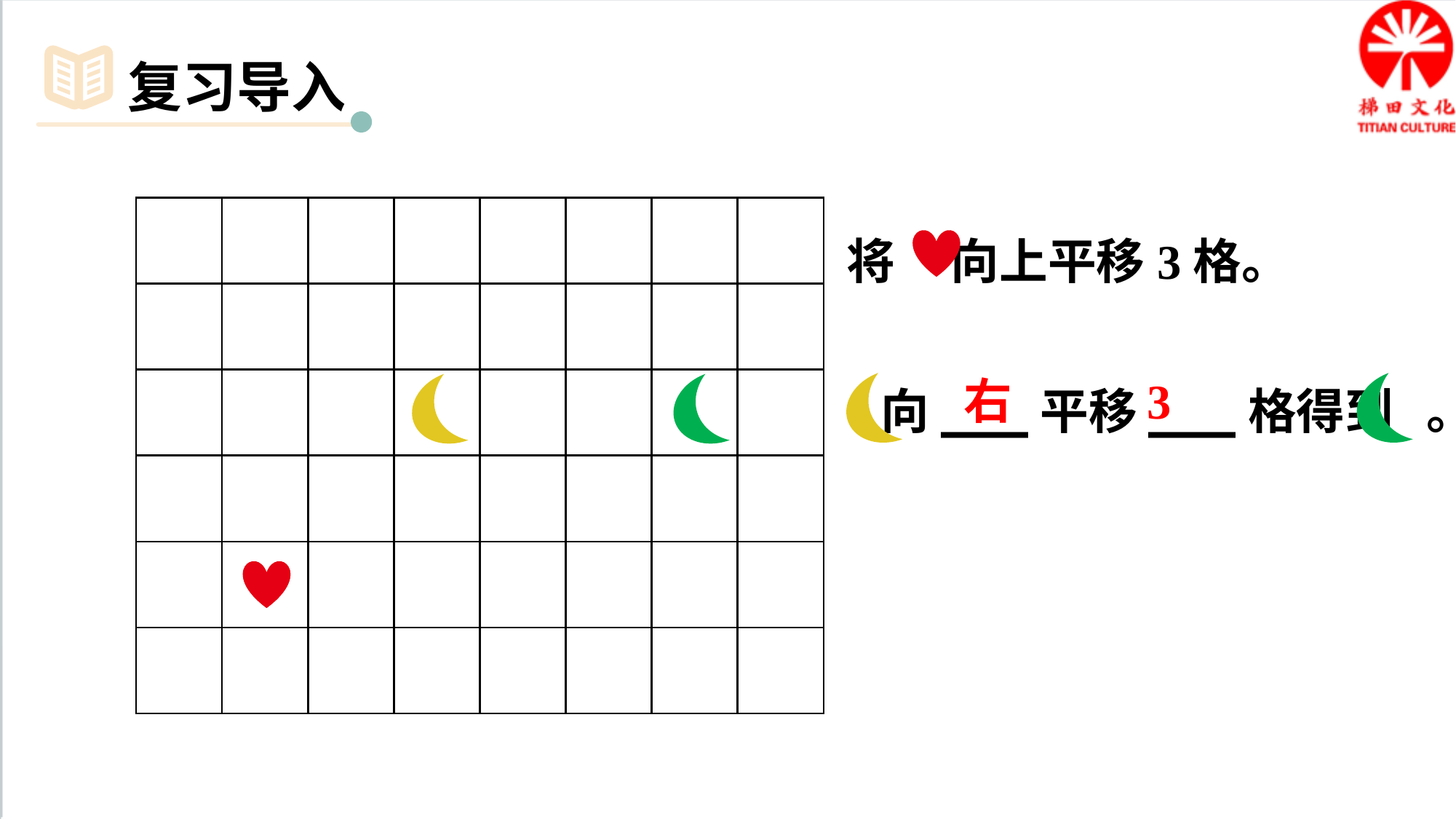

复习导入
|  |  |  |  |  |  |  |  |
| --- | --- | --- | --- | --- | --- | --- | --- |
|  |  |  |  |  |  |  |  |
|  |  |  |  |  |  |  |  |
|  |  |  |  |  |  |  |  |
|  |  |  |  |  |  |  |  |
|  |  |  |  |  |  |  |  |
将     向上平移3格。

右
3
  向___平移___格得到   。